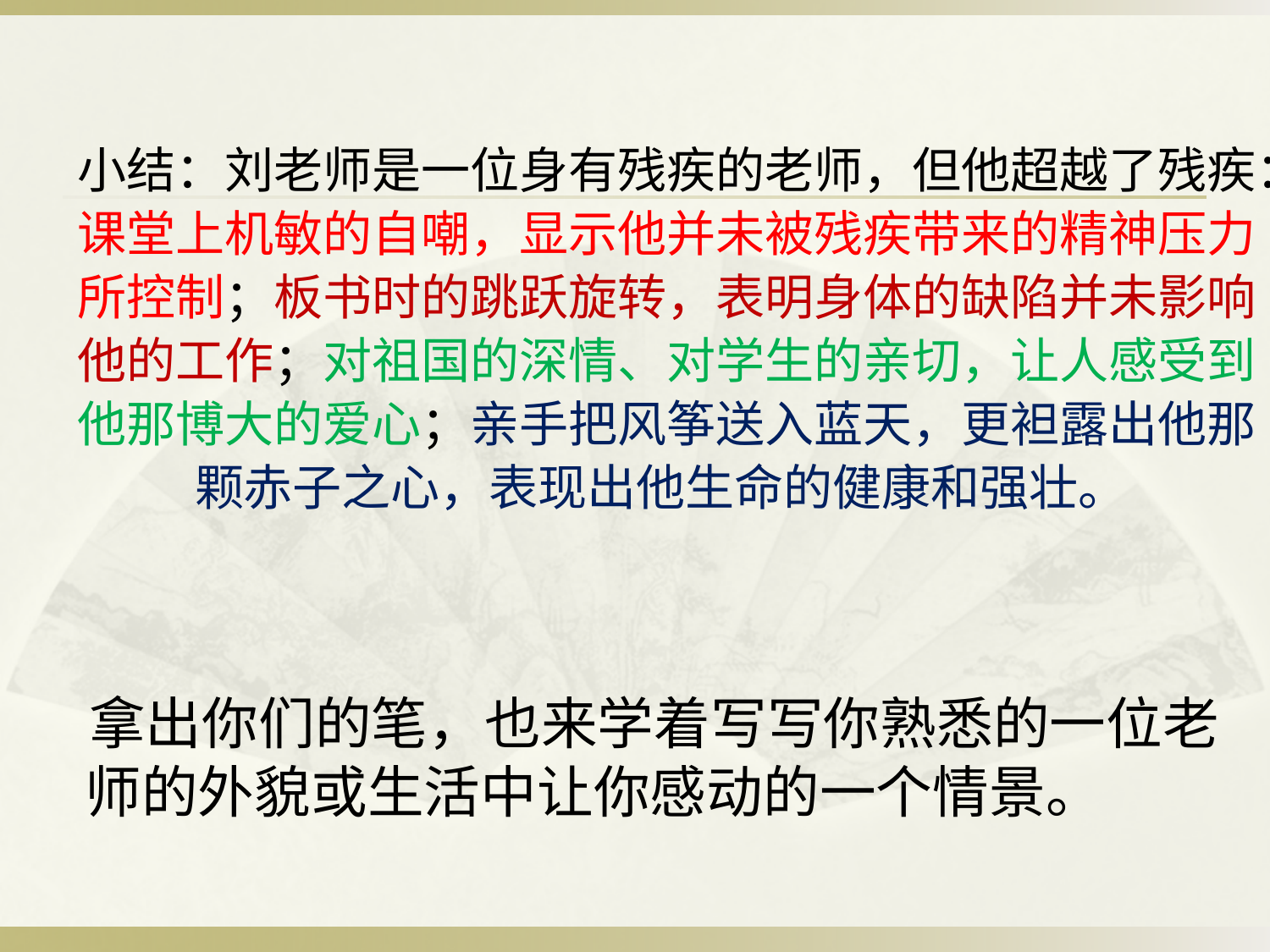

# 小结：刘老师是一位身有残疾的老师，但他超越了残疾：课堂上机敏的自嘲，显示他并未被残疾带来的精神压力所控制；板书时的跳跃旋转，表明身体的缺陷并未影响他的工作；对祖国的深情、对学生的亲切，让人感受到他那博大的爱心；亲手把风筝送入蓝天，更袒露出他那颗赤子之心，表现出他生命的健康和强壮。
   拿出你们的笔，也来学着写写你熟悉的一位老师的外貌或生活中让你感动的一个情景。